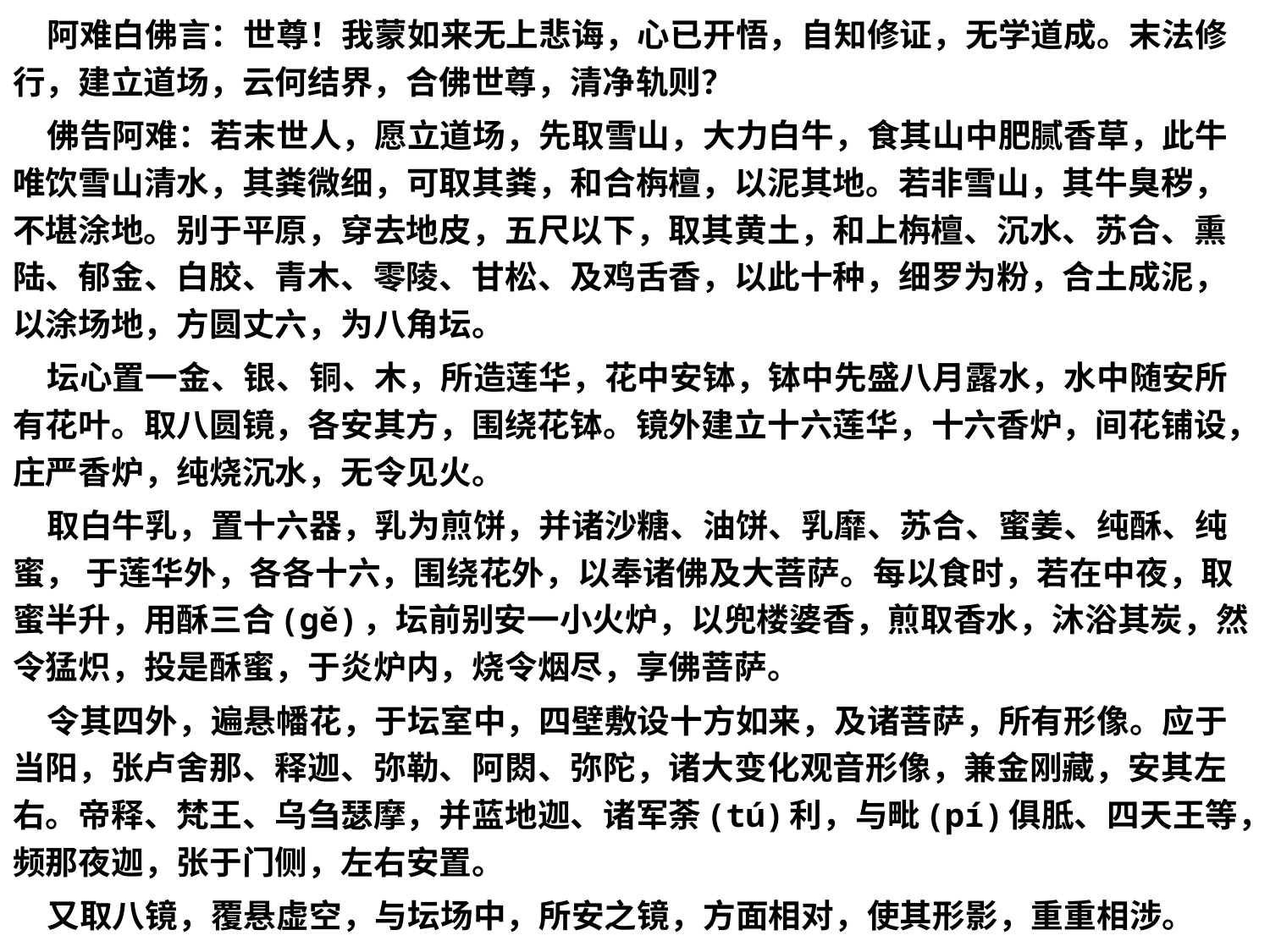

阿难白佛言：世尊！我蒙如来无上悲诲，心已开悟，自知修证，无学道成。末法修行，建立道场，云何结界，合佛世尊，清净轨则？
    佛告阿难：若末世人，愿立道场，先取雪山，大力白牛，食其山中肥腻香草，此牛唯饮雪山清水，其粪微细，可取其粪，和合栴檀，以泥其地。若非雪山，其牛臭秽，不堪涂地。别于平原，穿去地皮，五尺以下，取其黄土，和上栴檀、沉水、苏合、熏陆、郁金、白胶、青木、零陵、甘松、及鸡舌香，以此十种，细罗为粉，合土成泥，以涂场地，方圆丈六，为八角坛。
    坛心置一金、银、铜、木，所造莲华，花中安钵，钵中先盛八月露水，水中随安所有花叶。取八圆镜，各安其方，围绕花钵。镜外建立十六莲华，十六香炉，间花铺设，庄严香炉，纯烧沉水，无令见火。
    取白牛乳，置十六器，乳为煎饼，并诸沙糖、油饼、乳靡、苏合、蜜姜、纯酥、纯蜜， 于莲华外，各各十六，围绕花外，以奉诸佛及大菩萨。每以食时，若在中夜，取蜜半升，用酥三合(gě)，坛前别安一小火炉，以兜楼婆香，煎取香水，沐浴其炭，然令猛炽，投是酥蜜，于炎炉内，烧令烟尽，享佛菩萨。
    令其四外，遍悬幡花，于坛室中，四壁敷设十方如来，及诸菩萨，所有形像。应于当阳，张卢舍那、释迦、弥勒、阿閦、弥陀，诸大变化观音形像，兼金刚藏，安其左右。帝释、梵王、乌刍瑟摩，并蓝地迦、诸军荼(tú)利，与毗(pí)俱胝、四天王等，频那夜迦，张于门侧，左右安置。
    又取八镜，覆悬虚空，与坛场中，所安之镜，方面相对，使其形影，重重相涉。